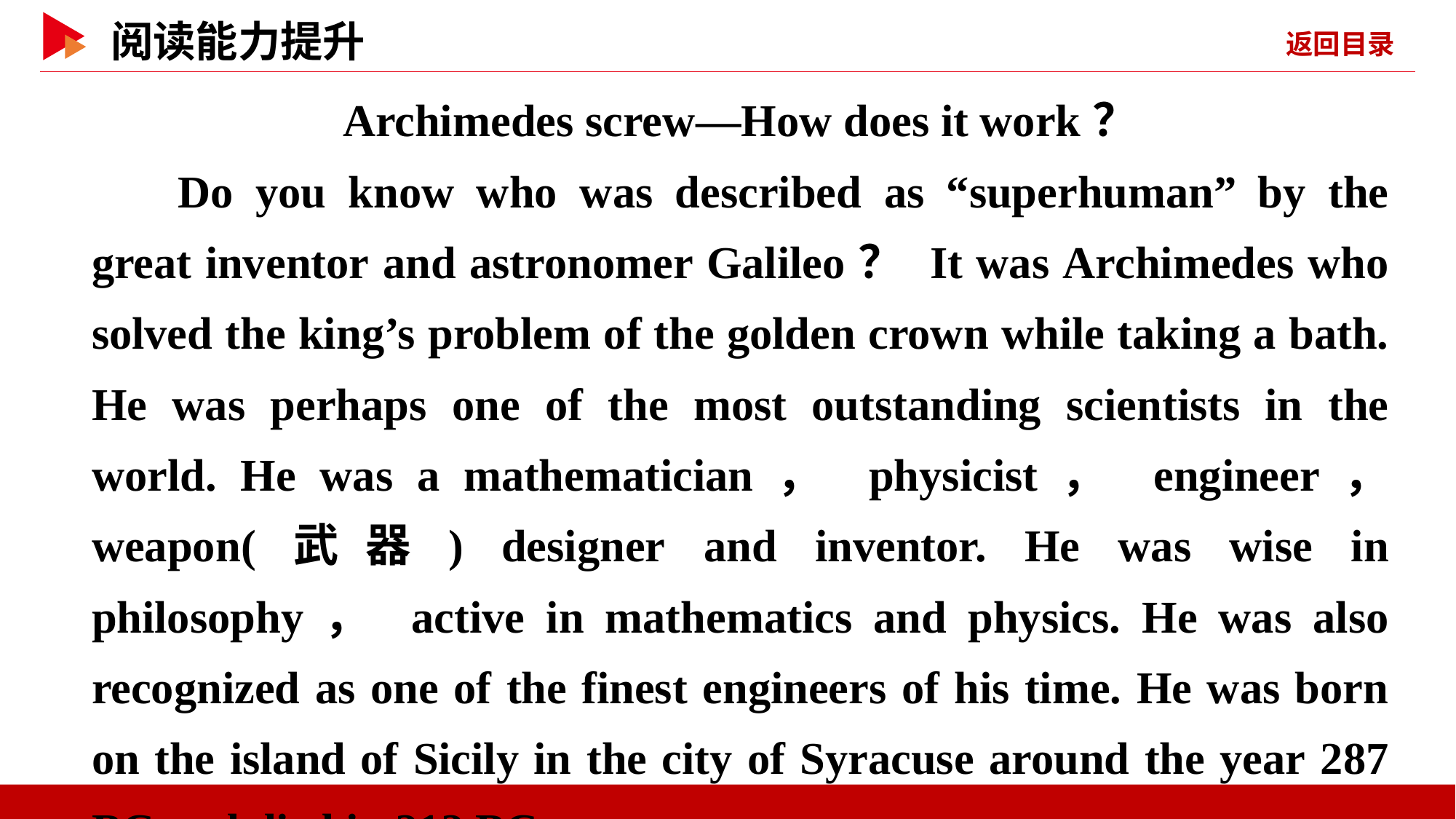

Archimedes screw—How does it work？
Do you know who was described as “superhuman” by the great inventor and astronomer Galileo？ It was Archimedes who solved the king’s problem of the golden crown while taking a bath. He was perhaps one of the most outstanding scientists in the world. He was a mathematician， physicist， engineer， weapon(武器) designer and inventor. He was wise in philosophy， active in mathematics and physics. He was also recognized as one of the finest engineers of his time. He was born on the island of Sicily in the city of Syracuse around the year 287 BC and died in 212 BC.